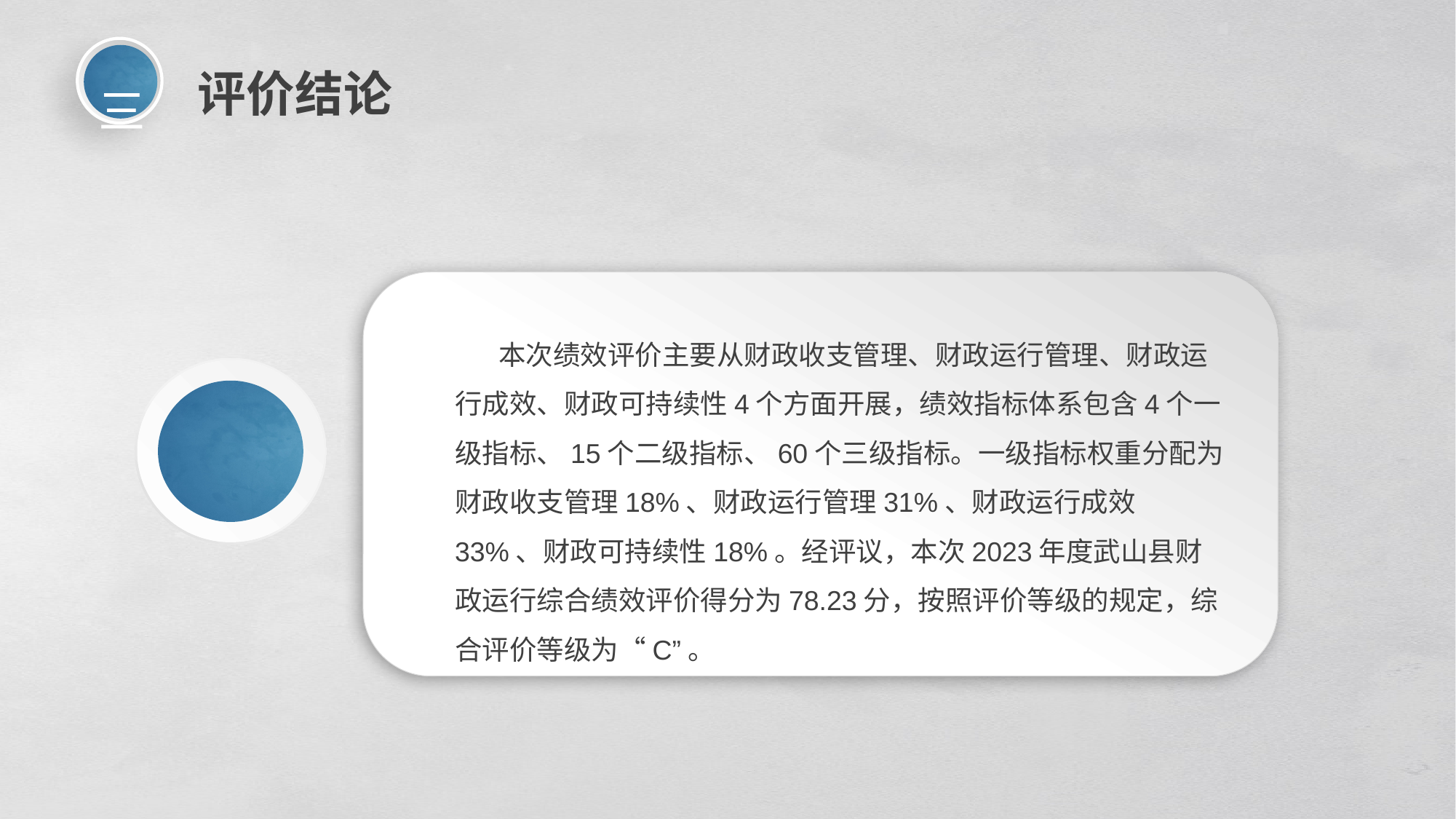

三

评价结论

      本次绩效评价主要从财政收支管理、财政运行管理、财政运行成效、财政可持续性4个方面开展，绩效指标体系包含4个一级指标、15个二级指标、60个三级指标。一级指标权重分配为财政收支管理18%、财政运行管理31%、财政运行成效33%、财政可持续性18%。经评议，本次2023年度武山县财政运行综合绩效评价得分为78.23分，按照评价等级的规定，综合评价等级为“C”。